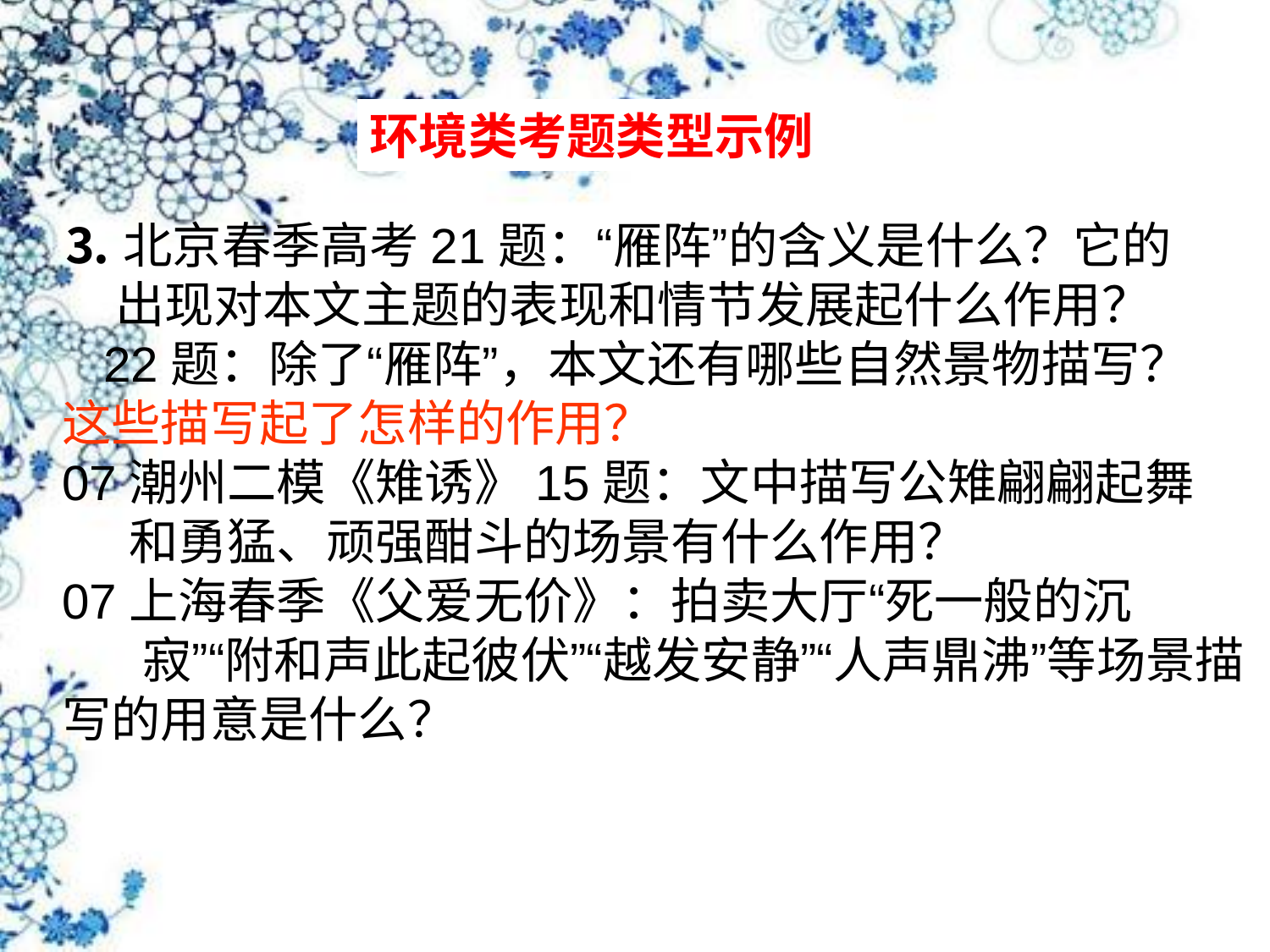

环境类考题类型示例
⒊北京春季高考21题：“雁阵”的含义是什么？它的
   出现对本文主题的表现和情节发展起什么作用？
   22题：除了“雁阵”，本文还有哪些自然景物描写？
这些描写起了怎样的作用？
07潮州二模《雉诱》15题：文中描写公雉翩翩起舞
    和勇猛、顽强酣斗的场景有什么作用？
07上海春季《父爱无价》：拍卖大厅“死一般的沉
     寂”“附和声此起彼伏”“越发安静”“人声鼎沸”等场景描写的用意是什么？